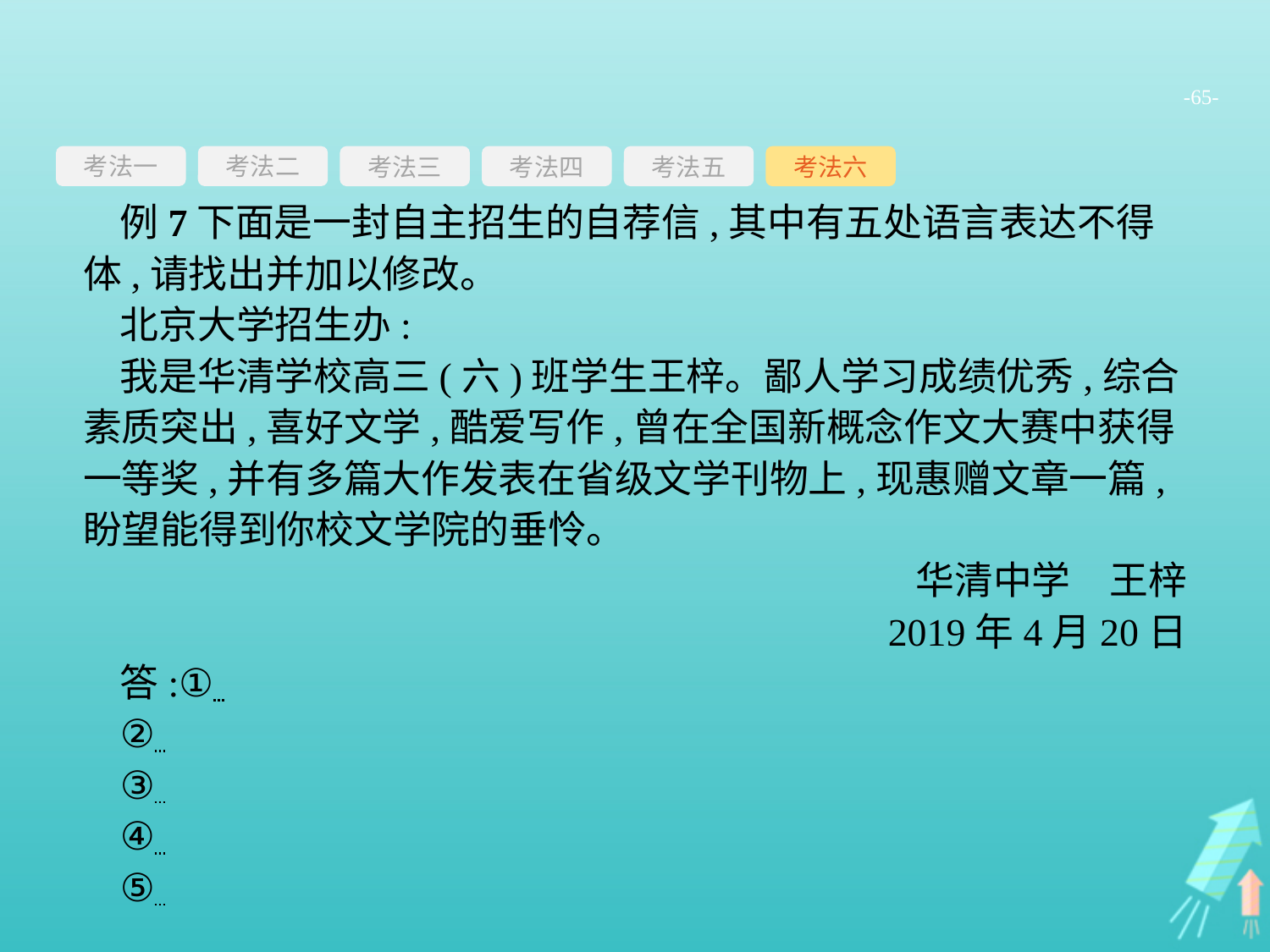

-65-
考法一
考法三
考法四
考法五
考法六
考法二
例7下面是一封自主招生的自荐信,其中有五处语言表达不得体,请找出并加以修改。
北京大学招生办:
我是华清学校高三(六)班学生王梓。鄙人学习成绩优秀,综合素质突出,喜好文学,酷爱写作,曾在全国新概念作文大赛中获得一等奖,并有多篇大作发表在省级文学刊物上,现惠赠文章一篇,盼望能得到你校文学院的垂怜。
华清中学　王梓
2019年4月20日
答:①
②
③
④
⑤